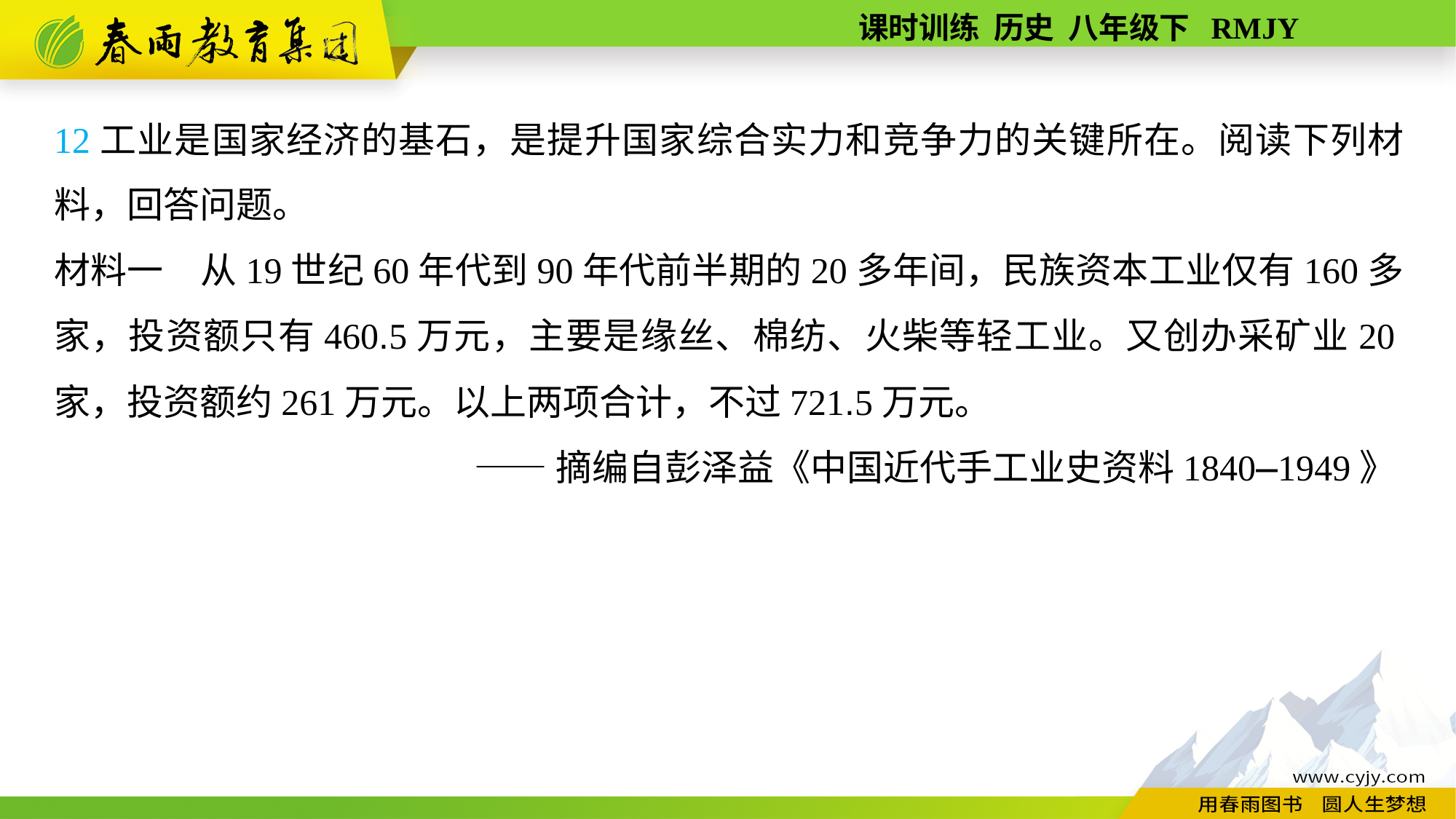

12工业是国家经济的基石，是提升国家综合实力和竞争力的关键所在。阅读下列材料，回答问题。
材料一　从19世纪60年代到90年代前半期的20多年间，民族资本工业仅有160多家，投资额只有460.5万元，主要是缘丝、棉纺、火柴等轻工业。又创办采矿业20家，投资额约261万元。以上两项合计，不过721.5万元。
——摘编自彭泽益《中国近代手工业史资料1840—1949》